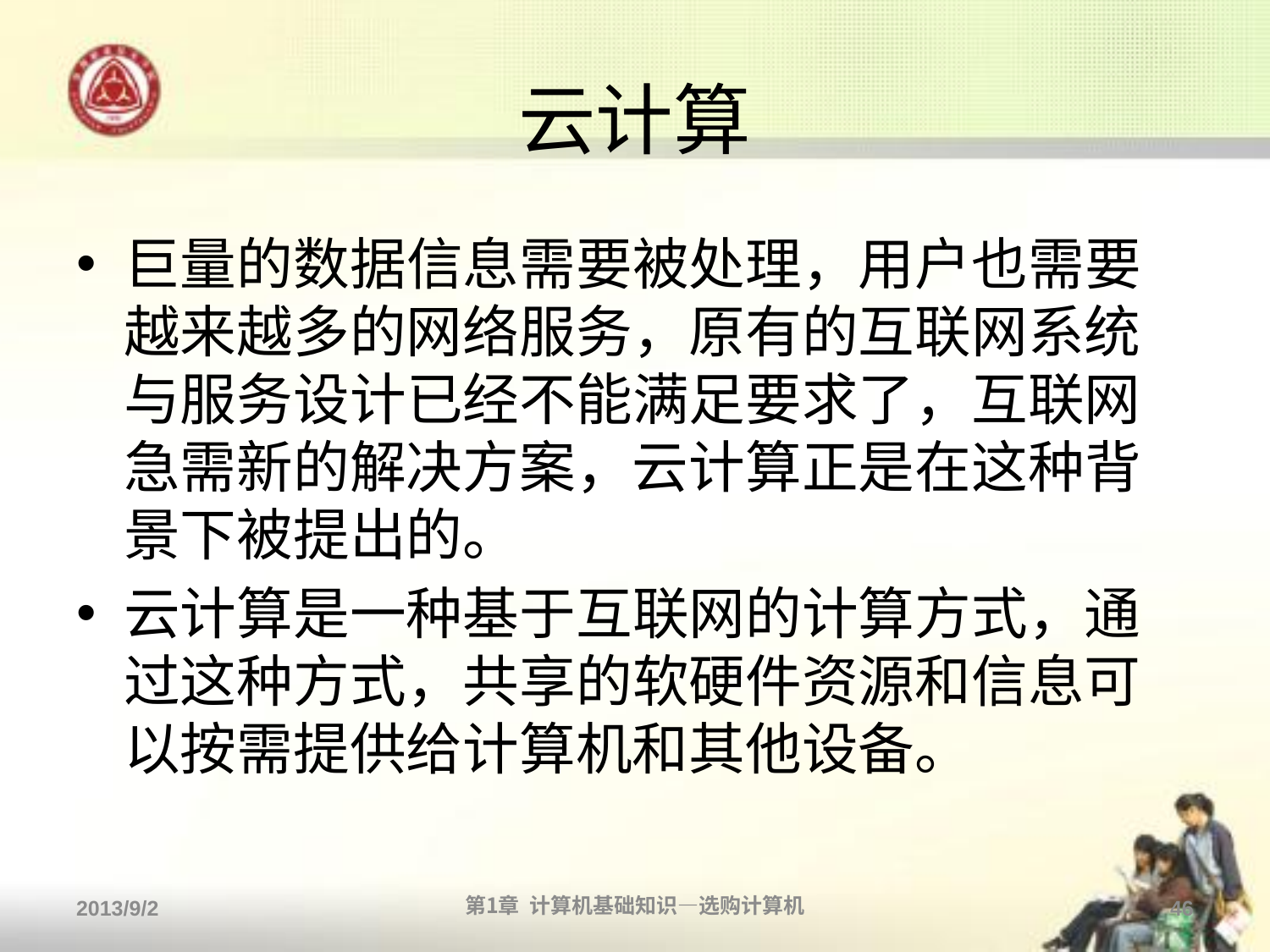

# 云计算
巨量的数据信息需要被处理，用户也需要越来越多的网络服务，原有的互联网系统与服务设计已经不能满足要求了，互联网急需新的解决方案，云计算正是在这种背景下被提出的。
云计算是一种基于互联网的计算方式，通过这种方式，共享的软硬件资源和信息可以按需提供给计算机和其他设备。
2013/9/2
第1章  计算机基础知识—选购计算机
46